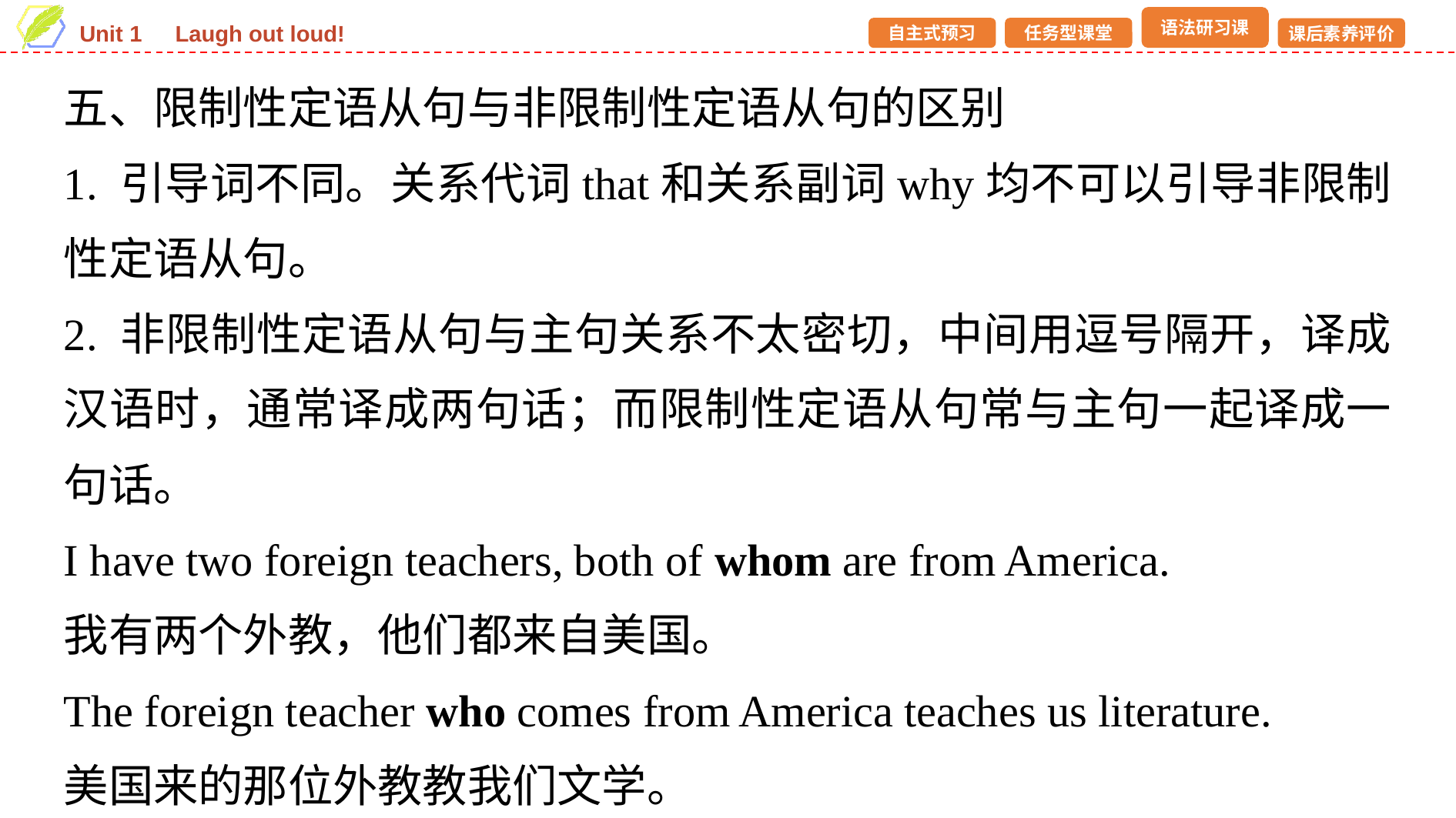

五、限制性定语从句与非限制性定语从句的区别
1. 引导词不同。关系代词that和关系副词why均不可以引导非限制性定语从句。
2. 非限制性定语从句与主句关系不太密切，中间用逗号隔开，译成汉语时，通常译成两句话；而限制性定语从句常与主句一起译成一句话。
I have two foreign teachers, both of whom are from America.
我有两个外教，他们都来自美国。
The foreign teacher who comes from America teaches us literature.
美国来的那位外教教我们文学。